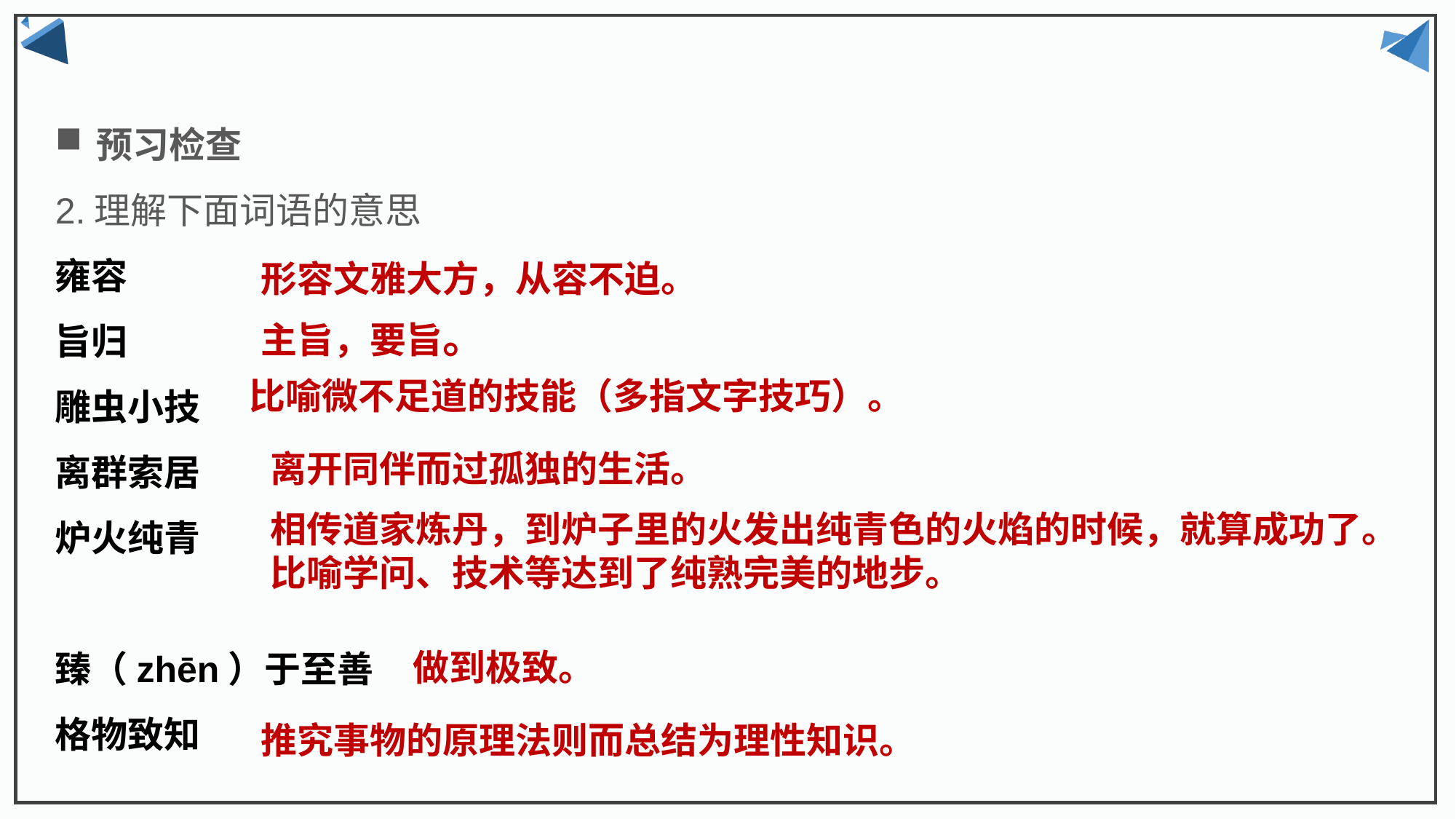

预习检查
2.理解下面词语的意思
雍容
旨归
雕虫小技
离群索居
炉火纯青

臻（zhēn）于至善
格物致知
形容文雅大方，从容不迫。
主旨，要旨。
比喻微不足道的技能（多指文字技巧）。
离开同伴而过孤独的生活。
相传道家炼丹，到炉子里的火发出纯青色的火焰的时候，就算成功了。比喻学问、技术等达到了纯熟完美的地步。
做到极致。
推究事物的原理法则而总结为理性知识。